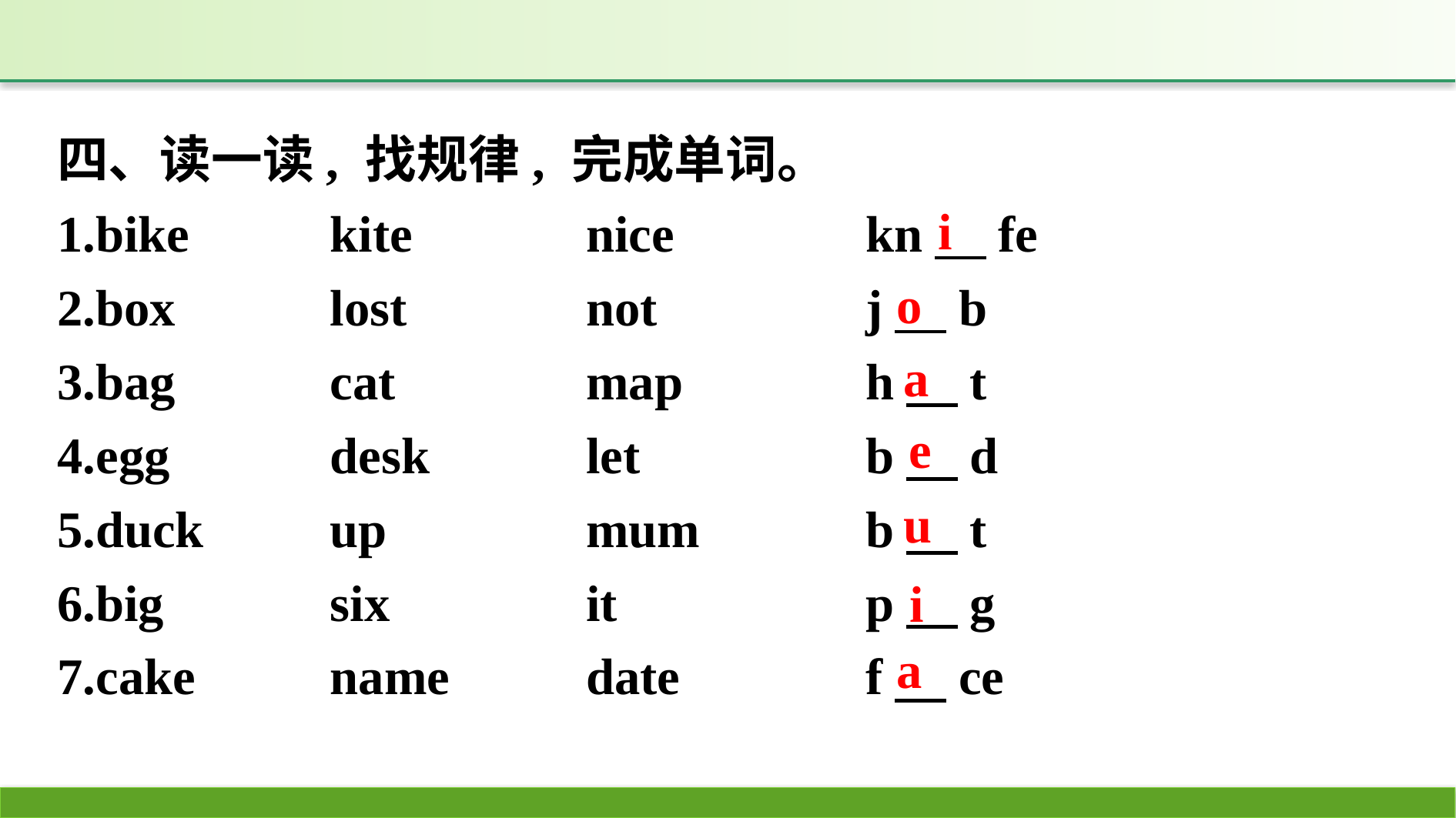

四、读一读, 找规律, 完成单词。
1.bike		kite　　	nice　		kn　fe
2.box　　	lost　　	not　　	j　b
3.bag		cat		map		h　t
4.egg		desk		let		b　d
5.duck		up		mum		b　t
6.big		six		it			p　g
7.cake		name		date		f　ce
i
o
a
e
u
i
a